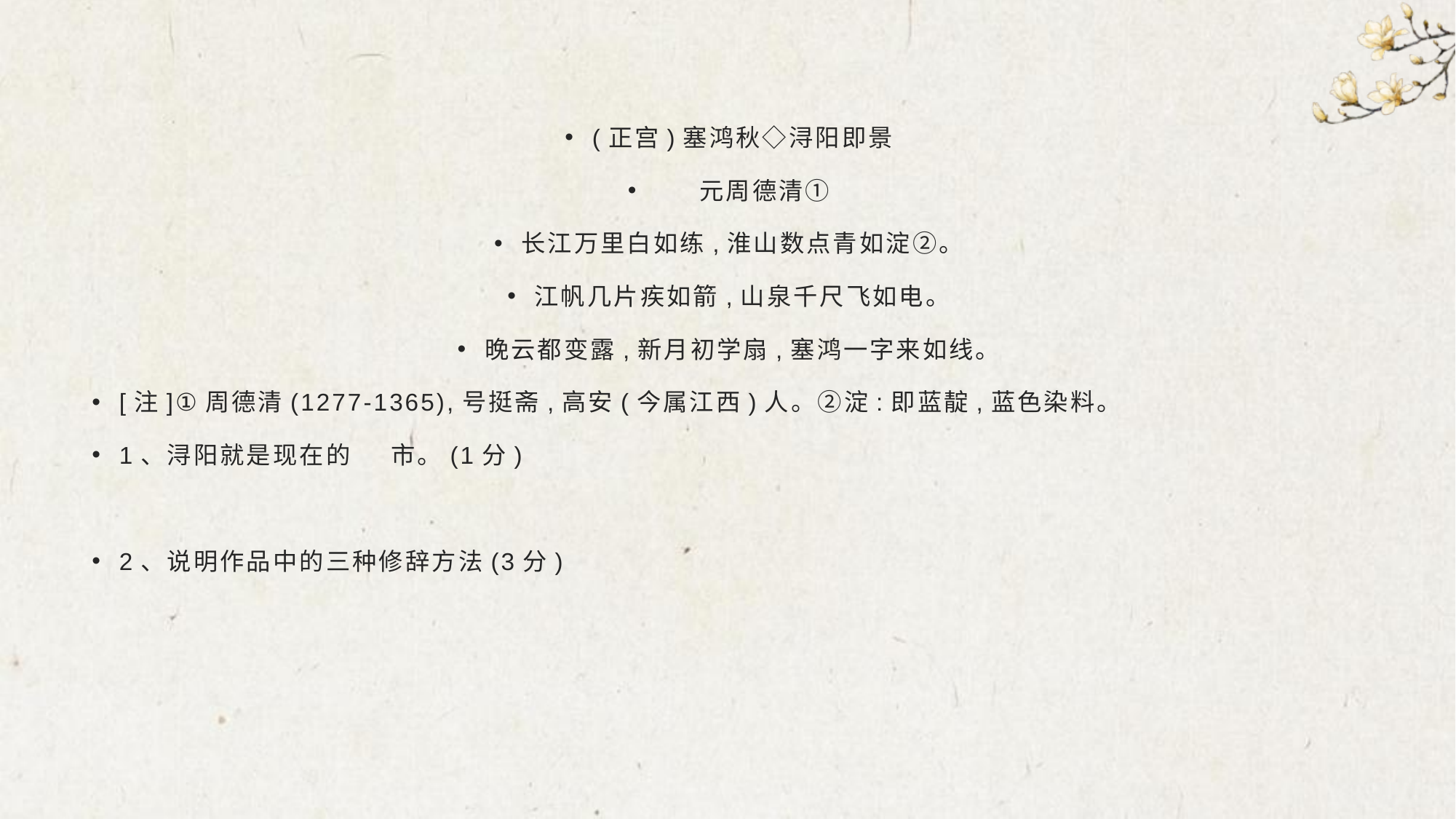

#
(正宫)塞鸿秋◇浔阳即景
     元周德清①
长江万里白如练,淮山数点青如淀②。
江帆几片疾如箭,山泉千尺飞如电。
晚云都变露,新月初学扇,塞鸿一字来如线。
[注]①周德清(1277-1365),号挺斋,高安(今属江西)人。②淀:即蓝靛,蓝色染料。
1、浔阳就是现在的     市。(1分)

2、说明作品中的三种修辞方法(3分)